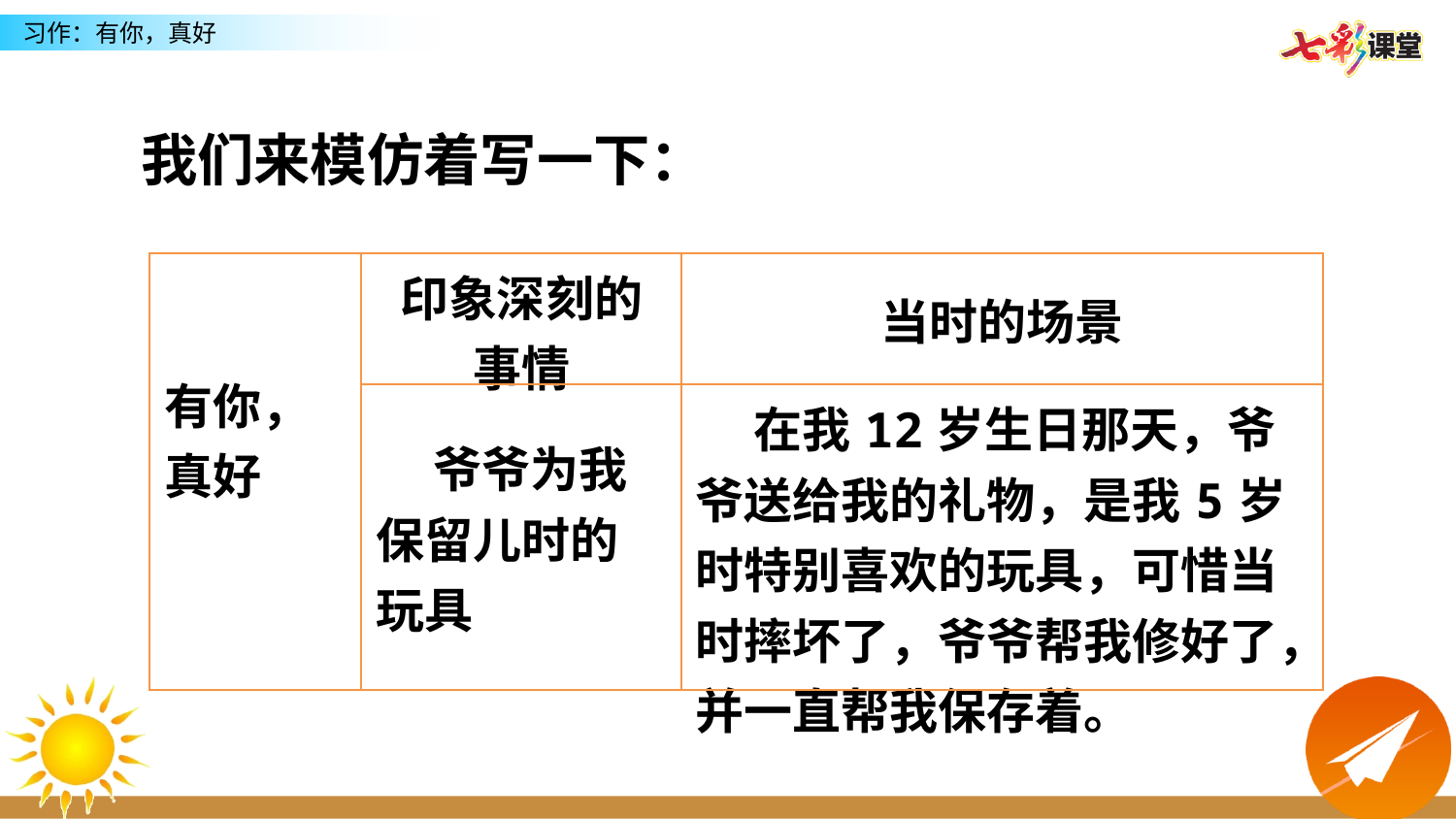

我们来模仿着写一下：
| 有你，真好 | 印象深刻的事情 | 当时的场景 |
| --- | --- | --- |
|  | 爷爷为我保留儿时的玩具 | 在我12岁生日那天，爷爷送给我的礼物，是我5岁时特别喜欢的玩具，可惜当时摔坏了，爷爷帮我修好了，并一直帮我保存着。 |